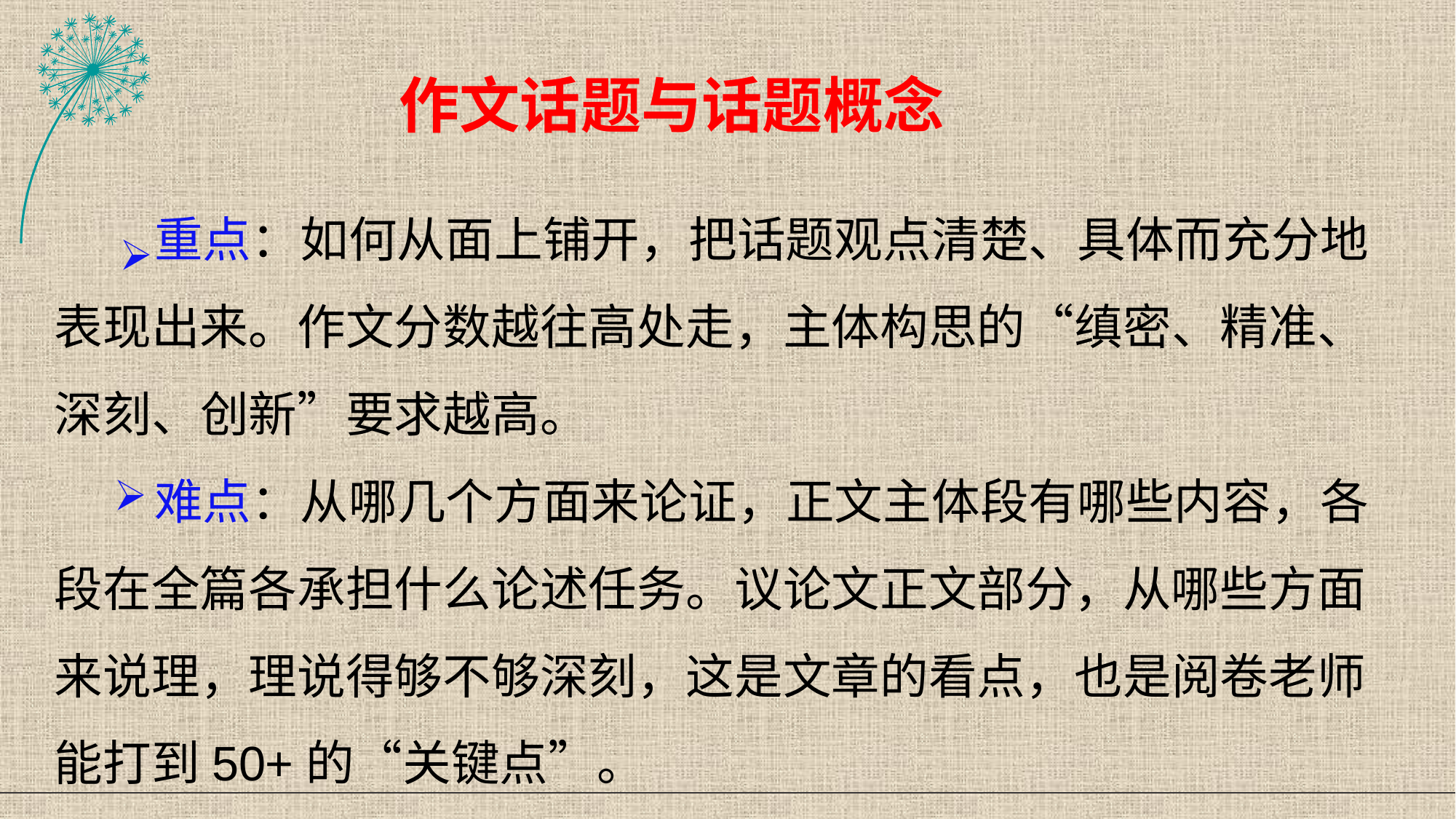

作文话题与话题概念
  重点：如何从面上铺开，把话题观点清楚、具体而充分地表现出来。作文分数越往高处走，主体构思的“缜密、精准、深刻、创新”要求越高。
  难点：从哪几个方面来论证，正文主体段有哪些内容，各段在全篇各承担什么论述任务。议论文正文部分，从哪些方面来说理，理说得够不够深刻，这是文章的看点，也是阅卷老师能打到50+的“关键点”。

85